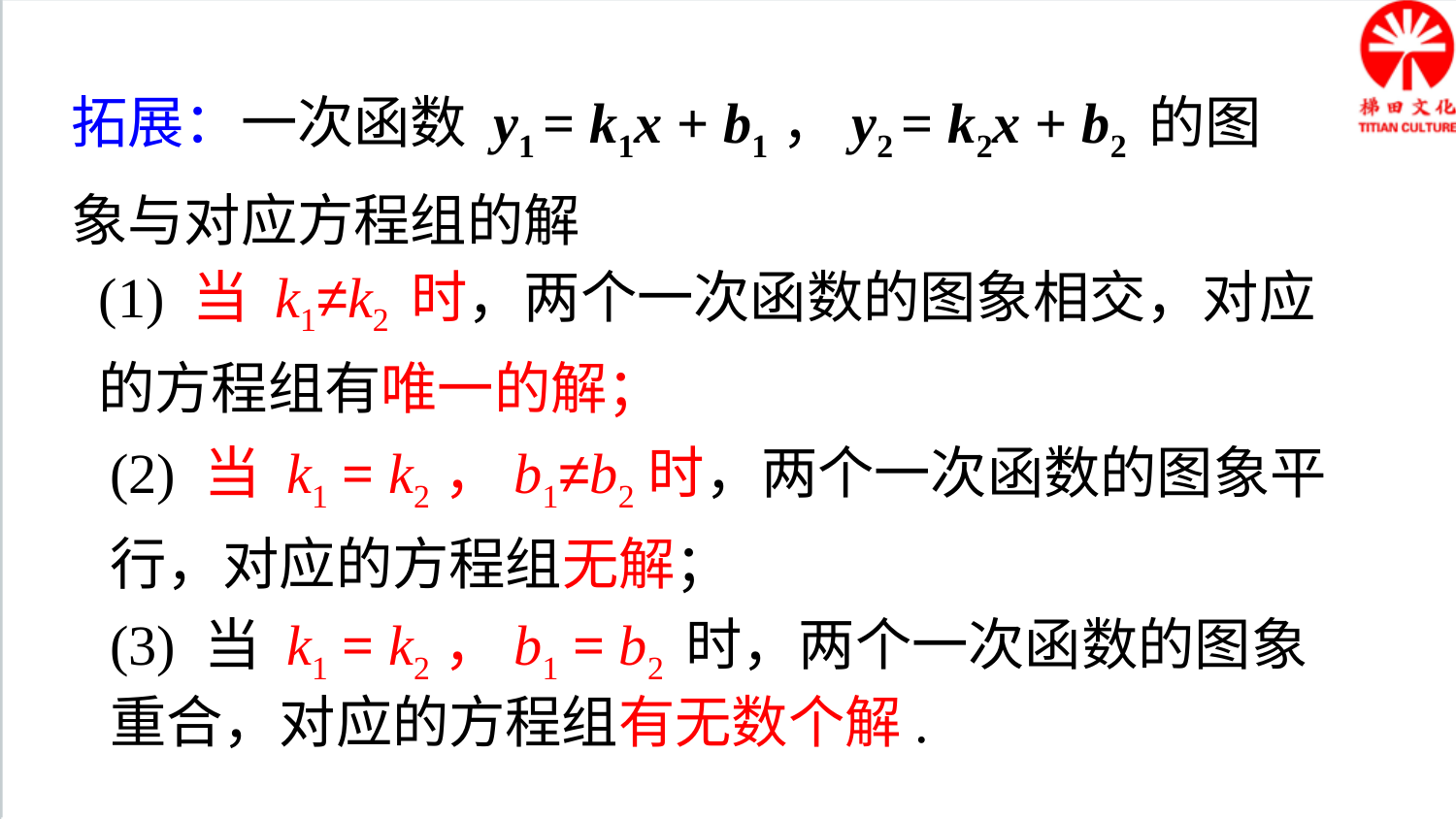

拓展：一次函数 y1 = k1x + b1，y2 = k2x + b2 的图象与对应方程组的解
(1) 当 k1≠k2 时，两个一次函数的图象相交，对应的方程组有唯一的解；
(2) 当 k1 = k2，b1≠b2时，两个一次函数的图象平行，对应的方程组无解；
(3) 当 k1 = k2，b1 = b2 时，两个一次函数的图象重合，对应的方程组有无数个解.